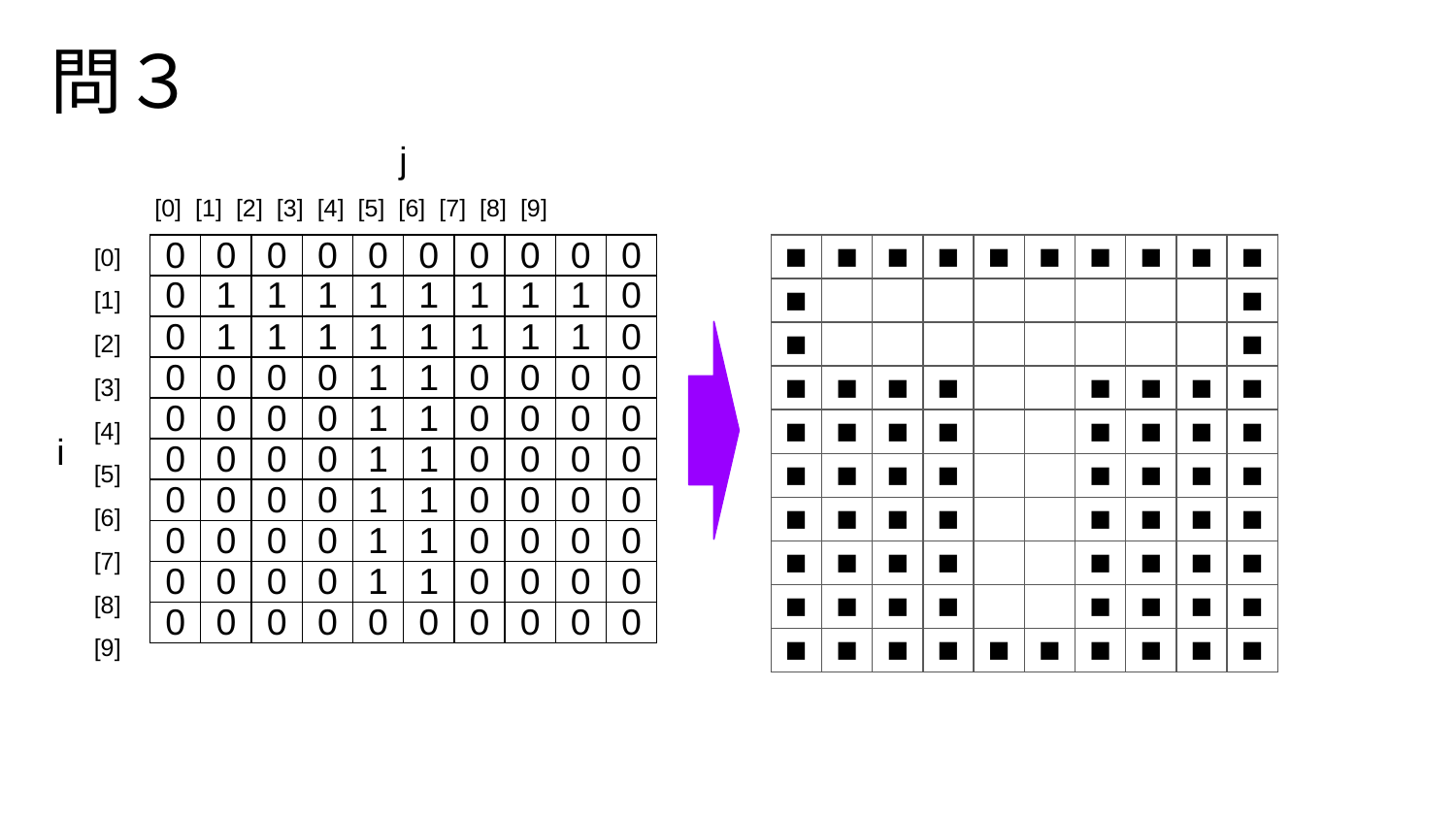

# 問３
j
[0]  [1]  [2]  [3]  [4]  [5]  [6]  [7]  [8]  [9]
[0]
| 0 | 0 | 0 | 0 | 0 | 0 | 0 | 0 | 0 | 0 |
| --- | --- | --- | --- | --- | --- | --- | --- | --- | --- |
| 0 | 1 | 1 | 1 | 1 | 1 | 1 | 1 | 1 | 0 |
| 0 | 1 | 1 | 1 | 1 | 1 | 1 | 1 | 1 | 0 |
| 0 | 0 | 0 | 0 | 1 | 1 | 0 | 0 | 0 | 0 |
| 0 | 0 | 0 | 0 | 1 | 1 | 0 | 0 | 0 | 0 |
| 0 | 0 | 0 | 0 | 1 | 1 | 0 | 0 | 0 | 0 |
| 0 | 0 | 0 | 0 | 1 | 1 | 0 | 0 | 0 | 0 |
| 0 | 0 | 0 | 0 | 1 | 1 | 0 | 0 | 0 | 0 |
| 0 | 0 | 0 | 0 | 1 | 1 | 0 | 0 | 0 | 0 |
| 0 | 0 | 0 | 0 | 0 | 0 | 0 | 0 | 0 | 0 |
| ■ | ■ | ■ | ■ | ■ | ■ | ■ | ■ | ■ | ■ |
| --- | --- | --- | --- | --- | --- | --- | --- | --- | --- |
| ■ |  |  |  |  |  |  |  |  | ■ |
| ■ |  |  |  |  |  |  |  |  | ■ |
| ■ | ■ | ■ | ■ |  |  | ■ | ■ | ■ | ■ |
| ■ | ■ | ■ | ■ |  |  | ■ | ■ | ■ | ■ |
| ■ | ■ | ■ | ■ |  |  | ■ | ■ | ■ | ■ |
| ■ | ■ | ■ | ■ |  |  | ■ | ■ | ■ | ■ |
| ■ | ■ | ■ | ■ |  |  | ■ | ■ | ■ | ■ |
| ■ | ■ | ■ | ■ |  |  | ■ | ■ | ■ | ■ |
| ■ | ■ | ■ | ■ | ■ | ■ | ■ | ■ | ■ | ■ |
[1]
[2]

[3]
[4]
i
[5]
[6]
[7]
[8]
[9]